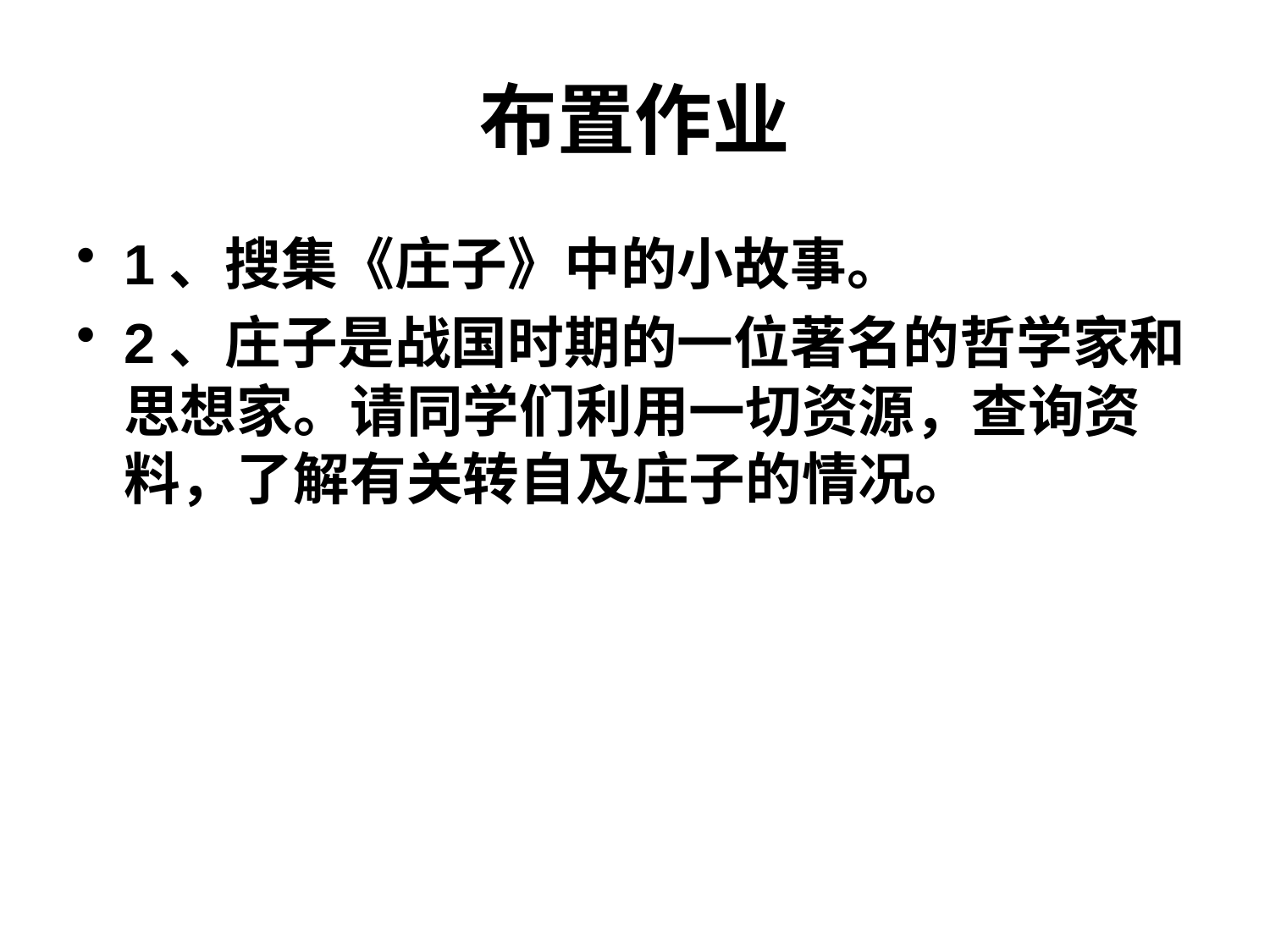

布置作业
1、搜集《庄子》中的小故事。
2、庄子是战国时期的一位著名的哲学家和思想家。请同学们利用一切资源，查询资料，了解有关转自及庄子的情况。